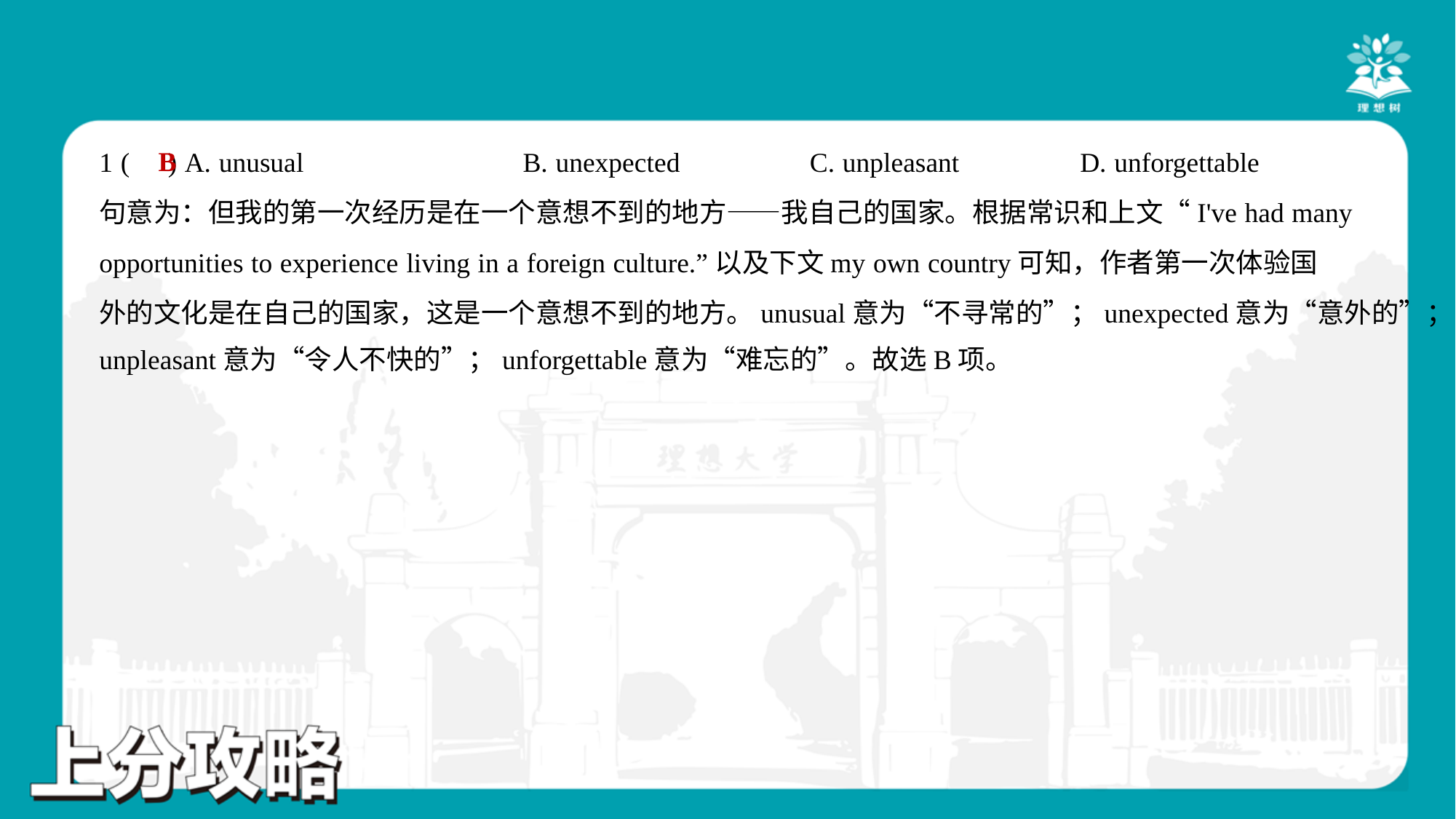

B
1 (     ) A. unusual	B. unexpected	C. unpleasant	D. unforgettable
句意为：但我的第一次经历是在一个意想不到的地方——我自己的国家。根据常识和上文“I've had many
opportunities to experience living in a foreign culture.”以及下文my own country可知，作者第一次体验国
外的文化是在自己的国家，这是一个意想不到的地方。unusual意为“不寻常的”；unexpected意为“意外的”；
unpleasant意为“令人不快的”；unforgettable意为“难忘的”。故选B项。